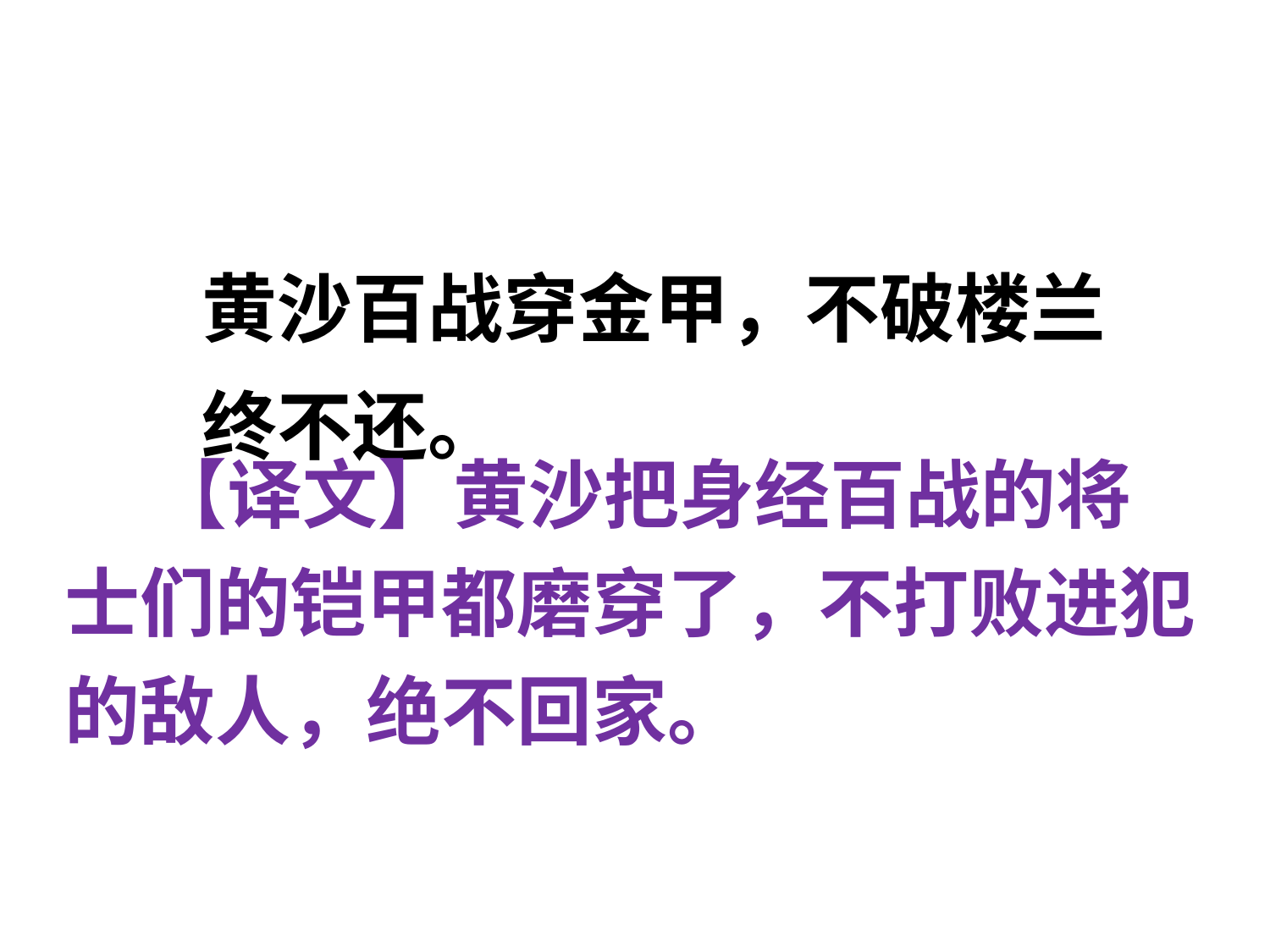

黄沙百战穿金甲，不破楼兰终不还。
    【译文】黄沙把身经百战的将士们的铠甲都磨穿了，不打败进犯的敌人，绝不回家。